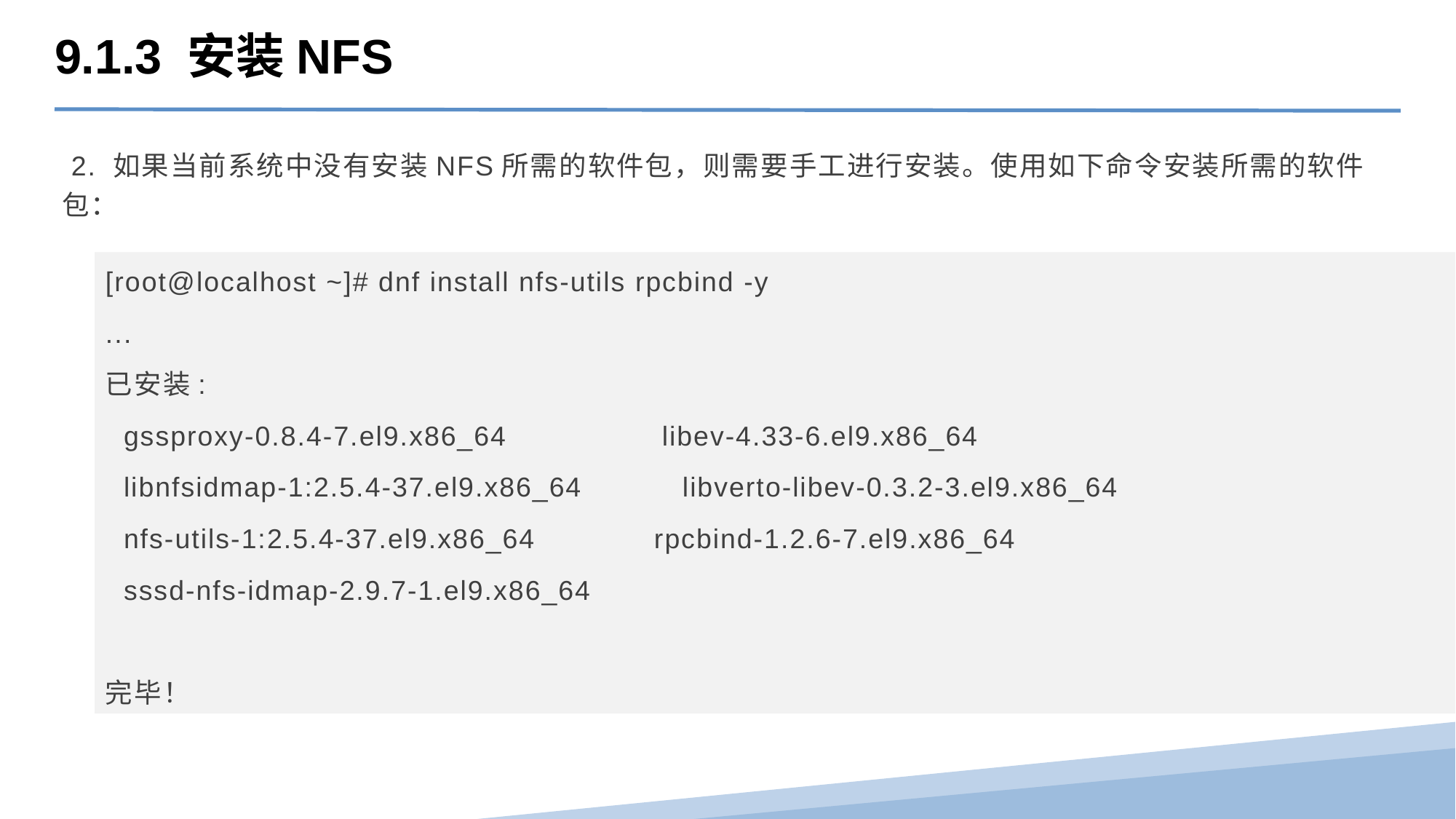

9.1.3 安装NFS
 2. 如果当前系统中没有安装NFS所需的软件包，则需要手工进行安装。使用如下命令安装所需的软件包：
[root@localhost ~]# dnf install nfs-utils rpcbind -y
...
已安装:
  gssproxy-0.8.4-7.el9.x86_64                 libev-4.33-6.el9.x86_64
  libnfsidmap-1:2.5.4-37.el9.x86_64           libverto-libev-0.3.2-3.el9.x86_64
  nfs-utils-1:2.5.4-37.el9.x86_64             rpcbind-1.2.6-7.el9.x86_64
  sssd-nfs-idmap-2.9.7-1.el9.x86_64

完毕！